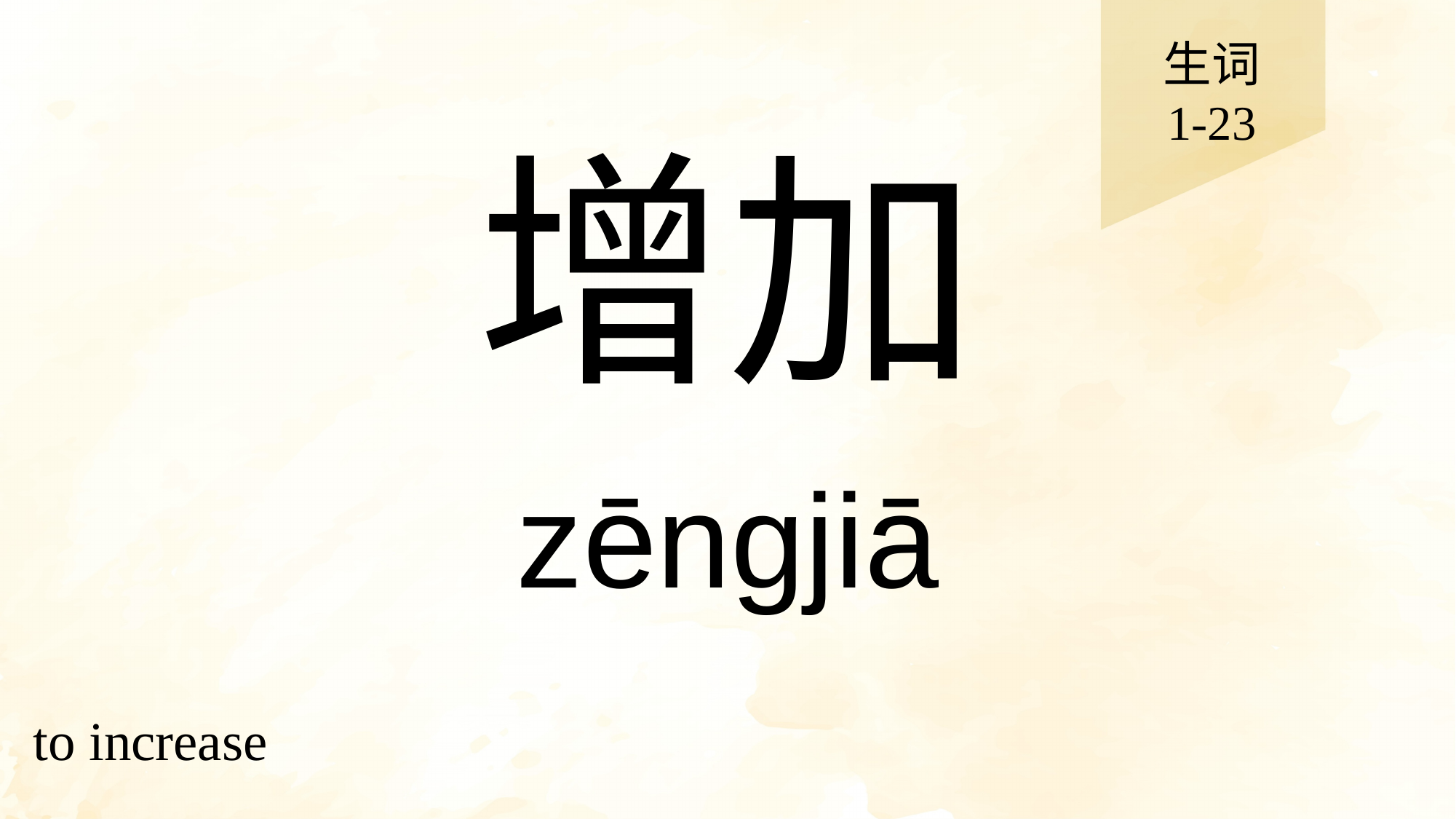

生词
1-23
# 增加
zēngjiā
to increase